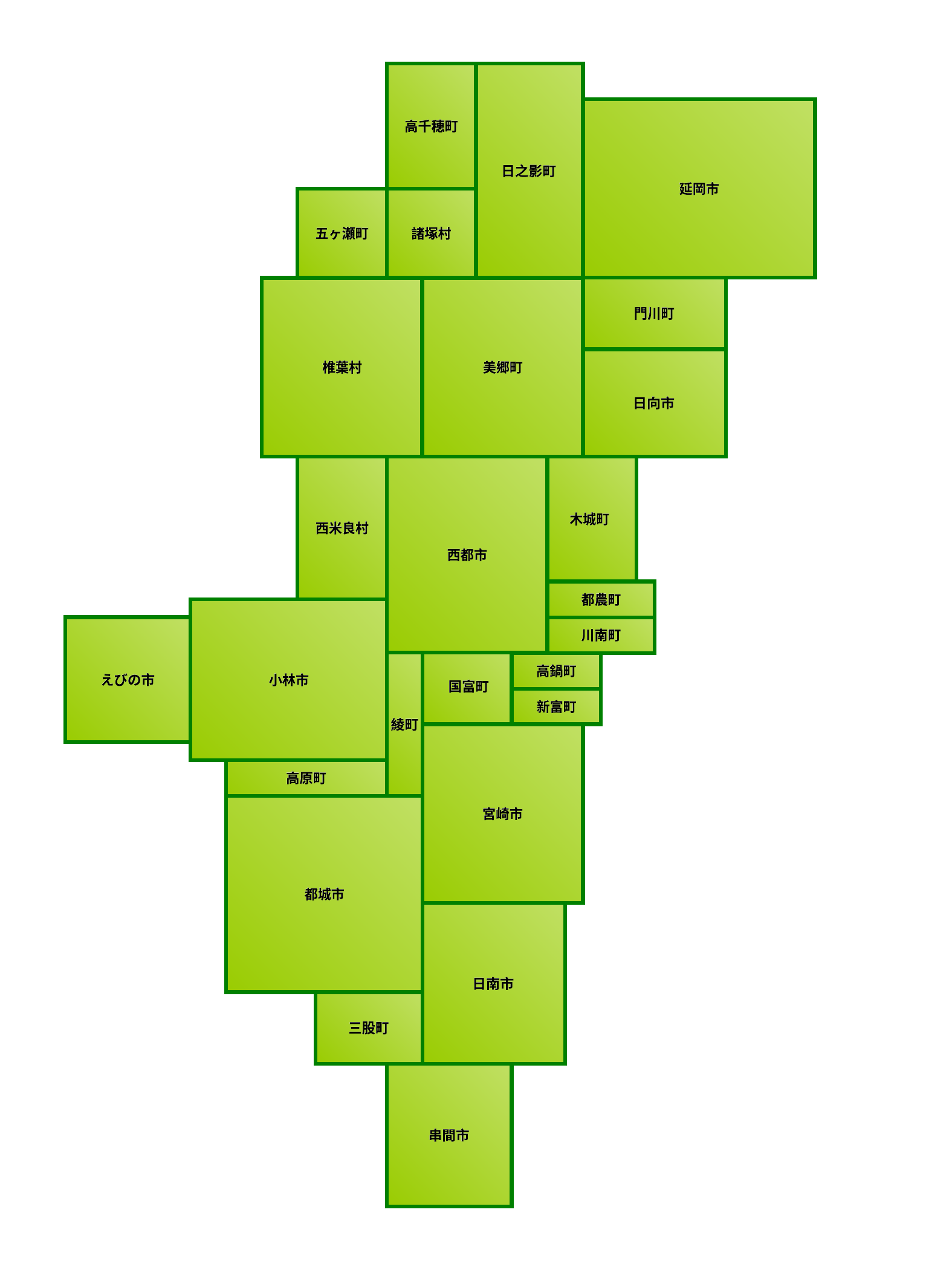

高千穂町
高千穂町
日之影町
日之影町
延岡市
延岡市
五ヶ瀬町
五ヶ瀬町
諸塚村
諸塚村
門川町
門川町
椎葉村
椎葉村
美郷町
美郷町
日向市
日向市
木城町
木城町
西米良村
西米良村
西都市
西都市
都農町
都農町
川南町
川南町
高鍋町
高鍋町
えびの市
えびの市
小林市
小林市
国富町
国富町
新富町
新富町
綾町
綾町
高原町
高原町
宮崎市
宮崎市
都城市
都城市
日南市
日南市
三股町
三股町
串間市
串間市